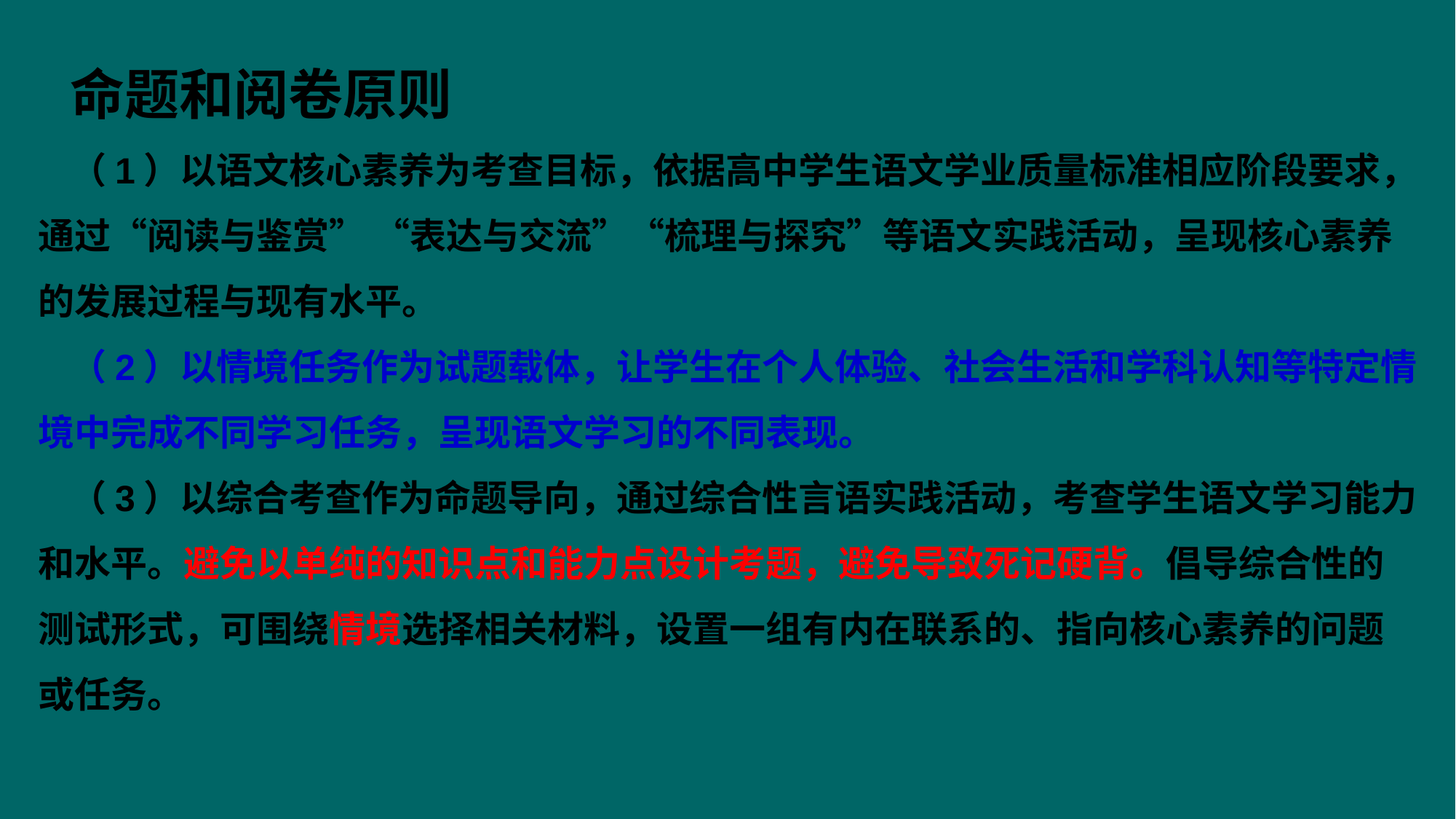

命题和阅卷原则
（1）以语文核心素养为考查目标，依据高中学生语文学业质量标准相应阶段要求，通过“阅读与鉴赏” “表达与交流”“梳理与探究”等语文实践活动，呈现核心素养的发展过程与现有水平。
（2）以情境任务作为试题载体，让学生在个人体验、社会生活和学科认知等特定情境中完成不同学习任务，呈现语文学习的不同表现。
（3）以综合考查作为命题导向，通过综合性言语实践活动，考查学生语文学习能力和水平。避免以单纯的知识点和能力点设计考题，避免导致死记硬背。倡导综合性的测试形式，可围绕情境选择相关材料，设置一组有内在联系的、指向核心素养的问题或任务。